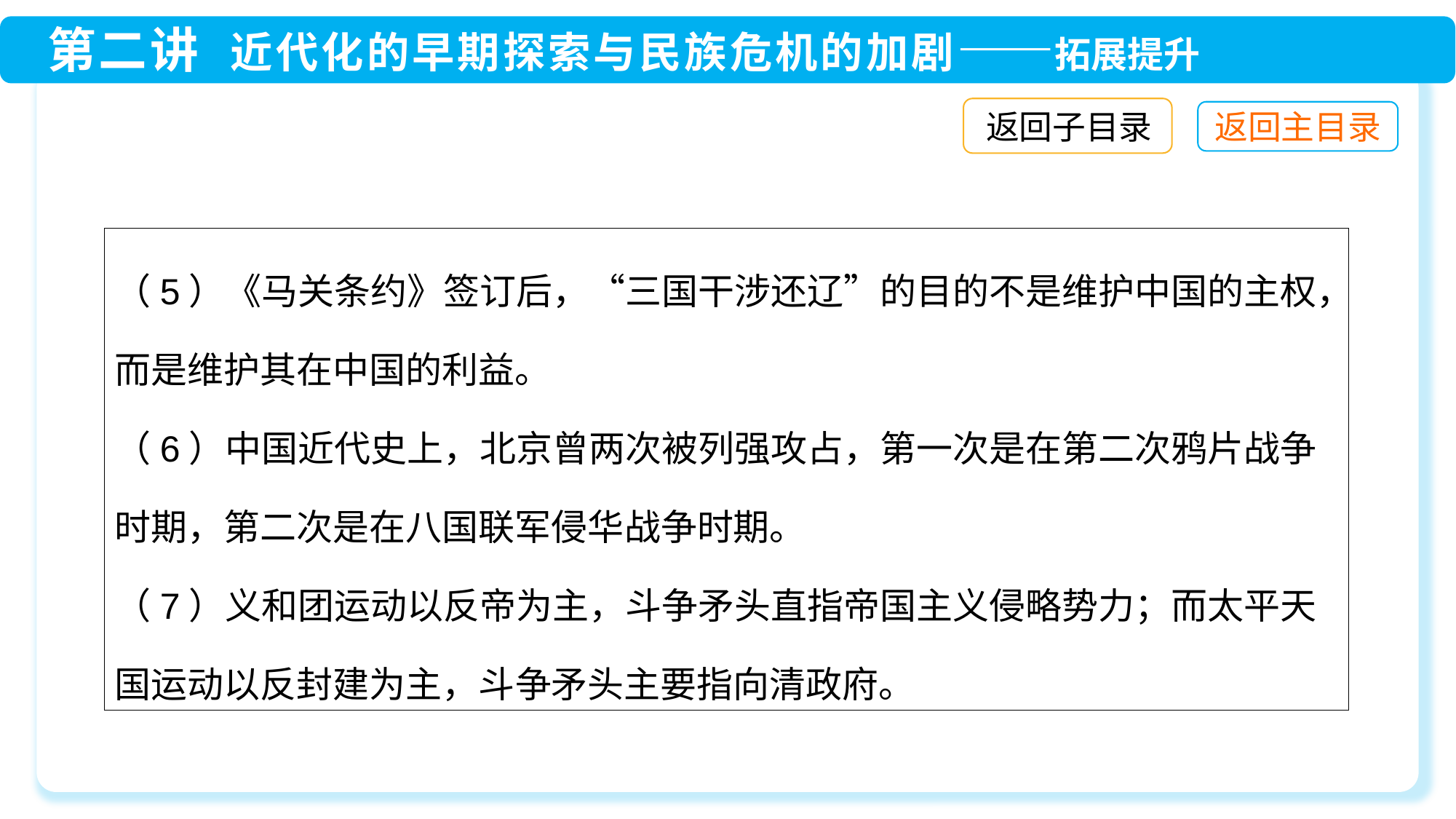

返回子目录
（5）《马关条约》签订后，“三国干涉还辽”的目的不是维护中国的主权，而是维护其在中国的利益。
（6）中国近代史上，北京曾两次被列强攻占，第一次是在第二次鸦片战争时期，第二次是在八国联军侵华战争时期。
（7）义和团运动以反帝为主，斗争矛头直指帝国主义侵略势力；而太平天国运动以反封建为主，斗争矛头主要指向清政府。